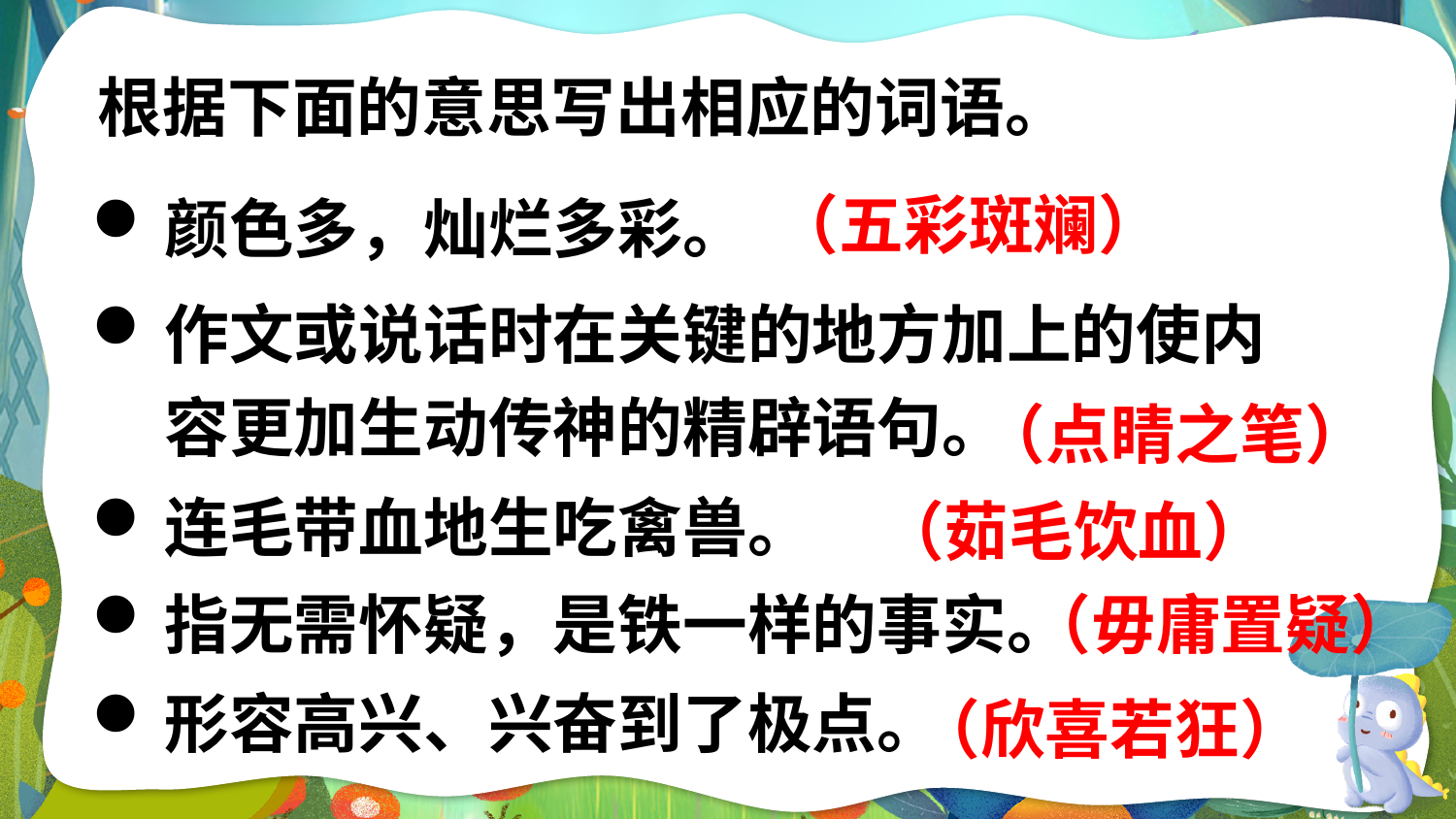

根据下面的意思写出相应的词语。
（五彩斑斓）
颜色多，灿烂多彩。
作文或说话时在关键的地方加上的使内容更加生动传神的精辟语句。
（点睛之笔）
（茹毛饮血）
连毛带血地生吃禽兽。
（毋庸置疑）
指无需怀疑，是铁一样的事实。
（欣喜若狂）
形容高兴、兴奋到了极点。